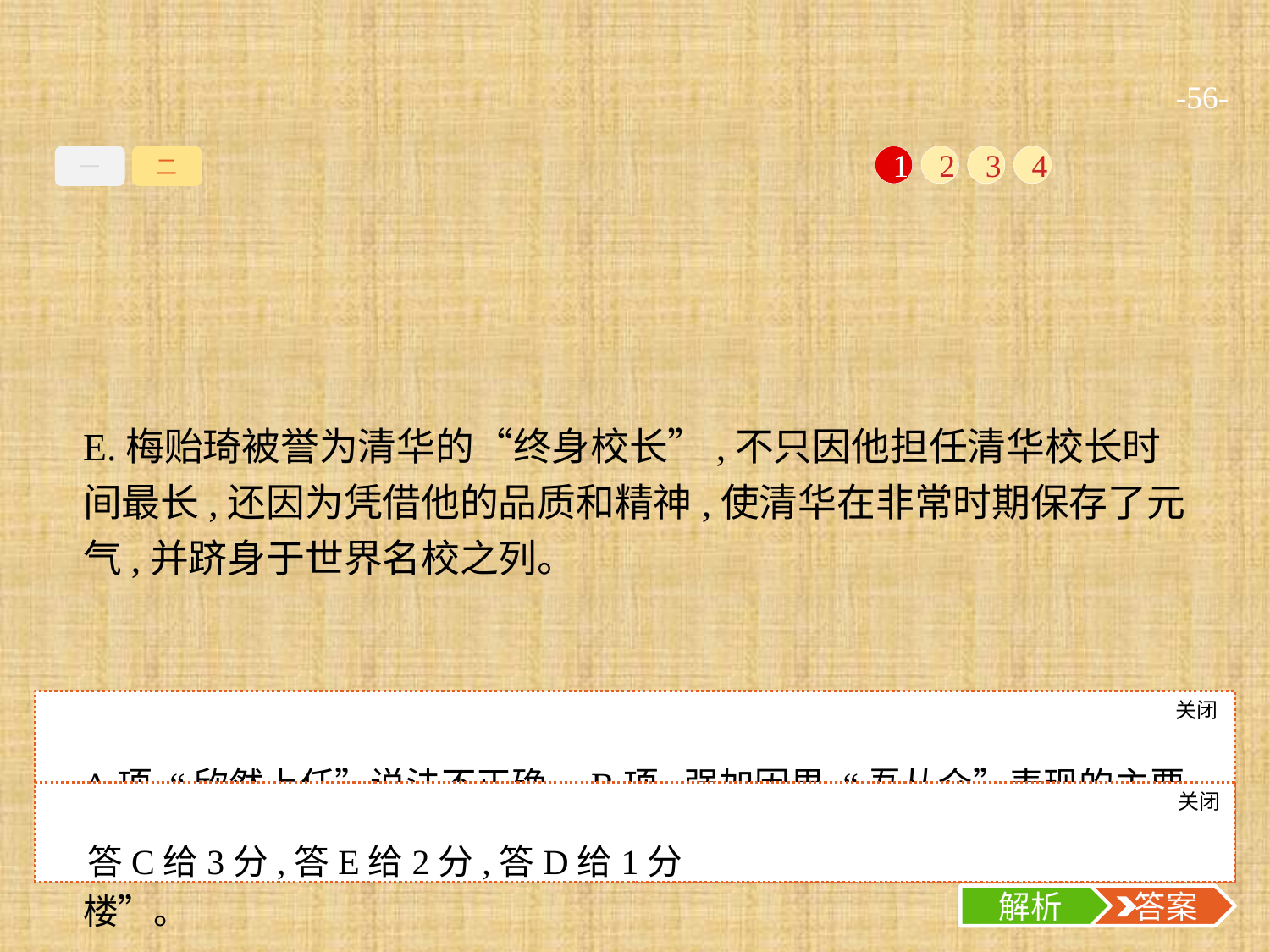

-56-
一
二
1
2
3
4
E.梅贻琦被誉为清华的“终身校长”,不只因他担任清华校长时间最长,还因为凭借他的品质和精神,使清华在非常时期保存了元气,并跻身于世界名校之列。

关闭
解析

A项,“欣然上任”说法不正确。B项,强加因果,“吾从众”表现的主要是梅贻琦的民主作风。D项,“搞建设”说法不准确,原文是说“盖大楼”。
关闭

解析
  答案

答C给3分,答E给2分,答D给1分
解析
  答案